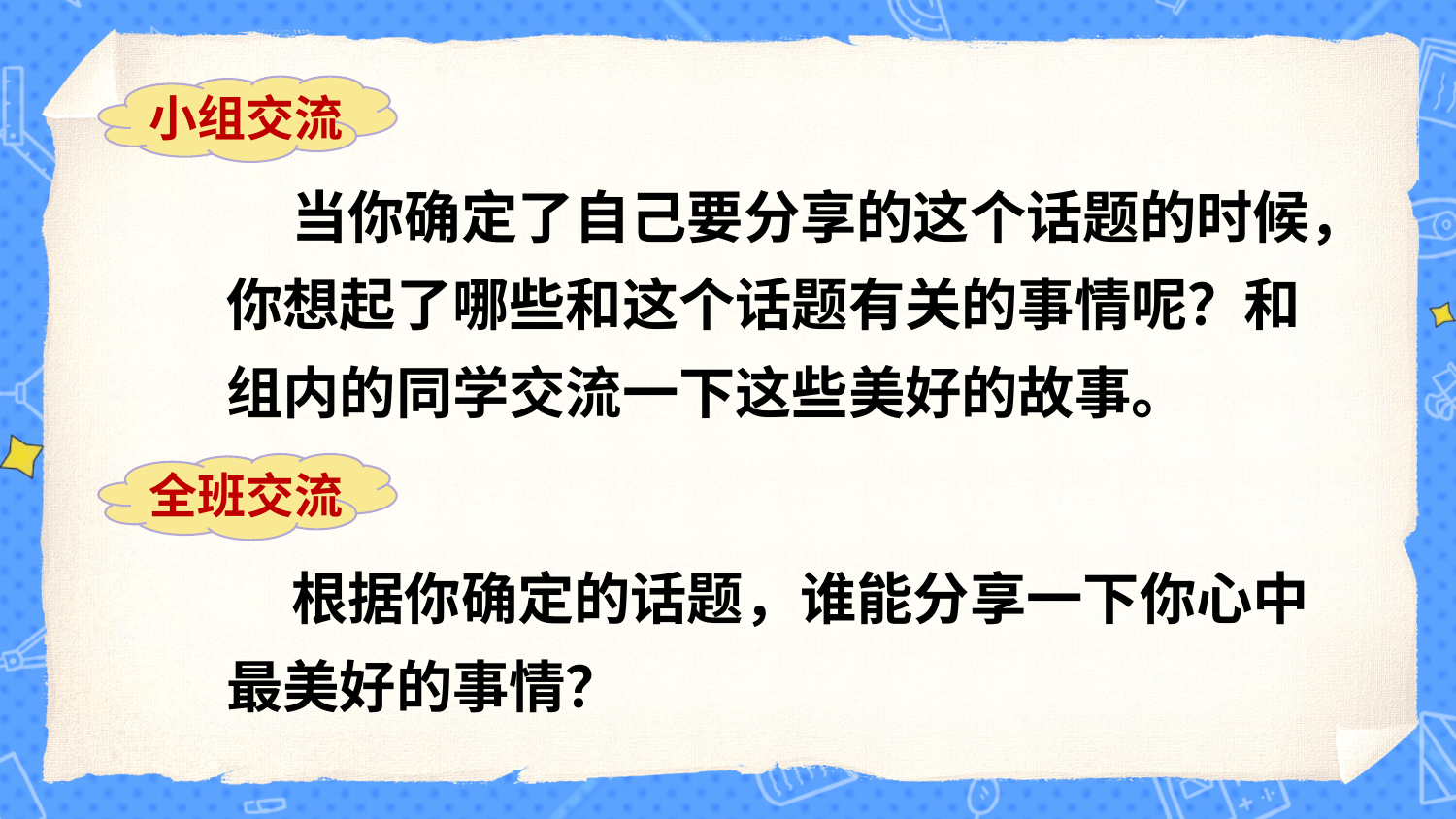

小组交流
    当你确定了自己要分享的这个话题的时候，你想起了哪些和这个话题有关的事情呢？和组内的同学交流一下这些美好的故事。

全班交流
    根据你确定的话题，谁能分享一下你心中最美好的事情？